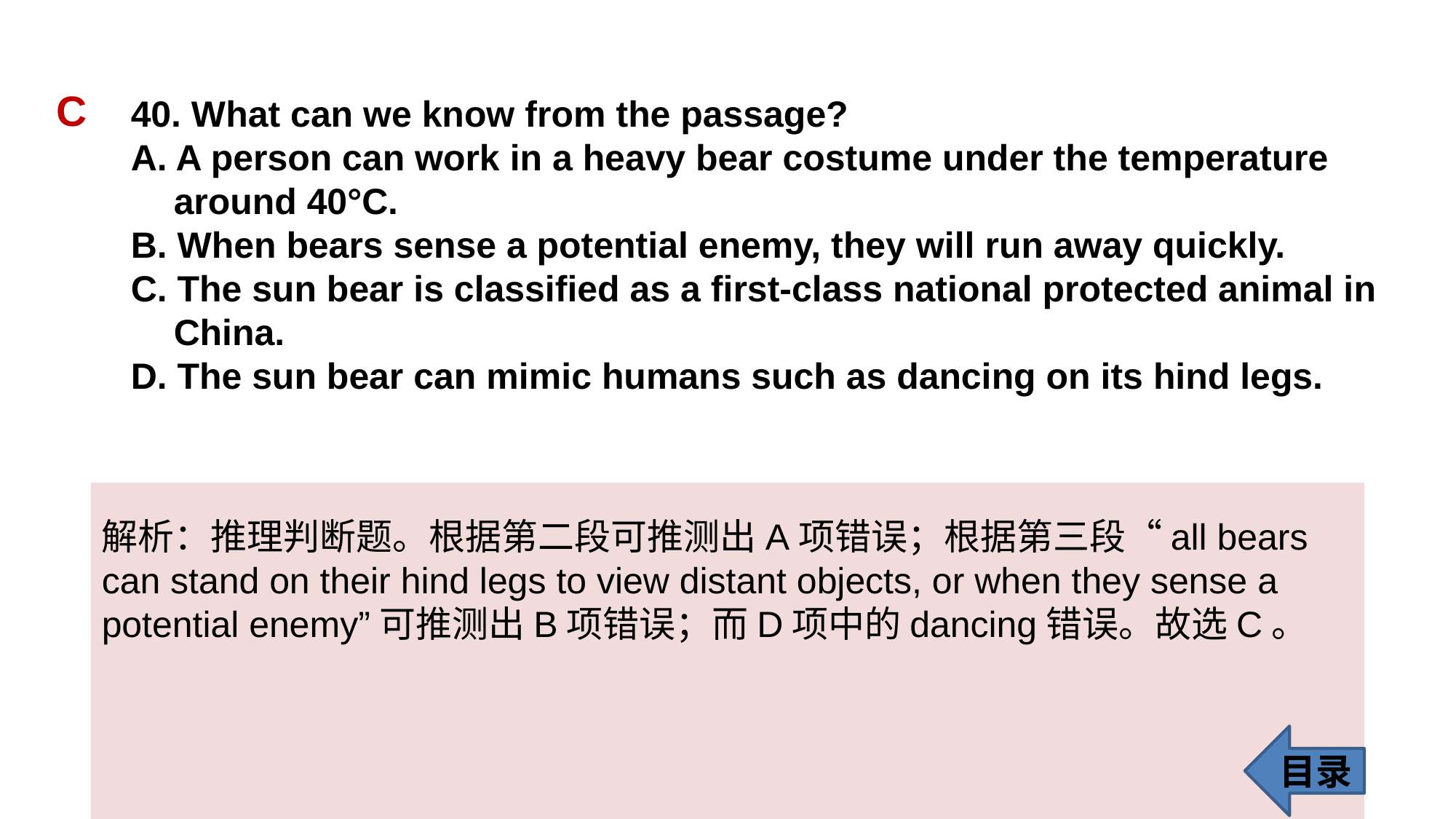

C
40. What can we know from the passage?
A. A person can work in a heavy bear costume under the temperature around 40°C.
B. When bears sense a potential enemy, they will run away quickly.
C. The sun bear is classified as a first-class national protected animal in China.
D. The sun bear can mimic humans such as dancing on its hind legs.

解析：推理判断题。根据第二段可推测出A项错误；根据第三段“all bears
can stand on their hind legs to view distant objects, or when they sense a potential enemy”可推测出B项错误；而D项中的dancing错误。故选C。
目录
45